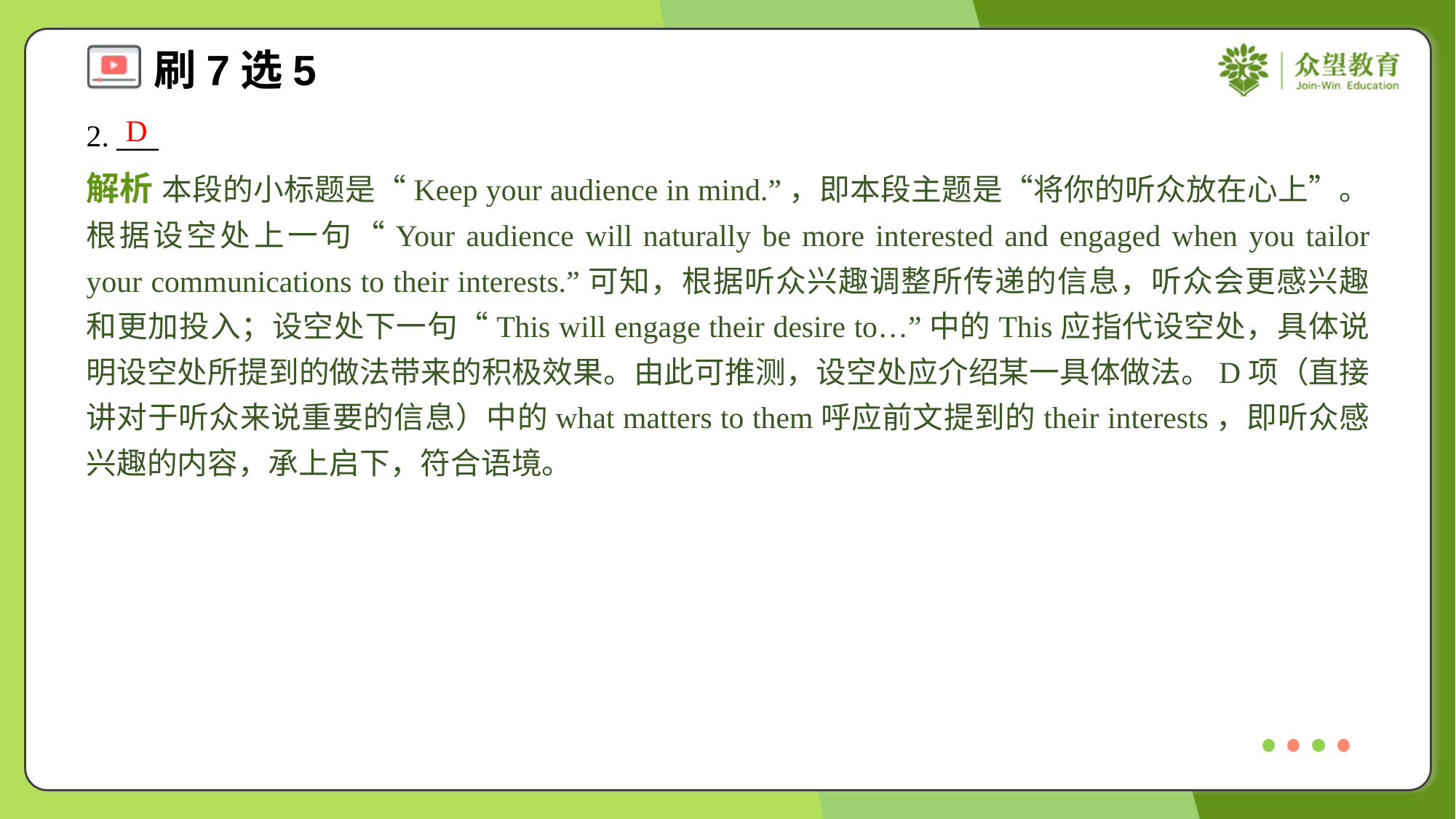

D
2. ___
解析 本段的小标题是“Keep your audience in mind.”，即本段主题是“将你的听众放在心上”。根据设空处上一句“Your audience will naturally be more interested and engaged when you tailor your communications to their interests.”可知，根据听众兴趣调整所传递的信息，听众会更感兴趣和更加投入；设空处下一句“This will engage their desire to…”中的This应指代设空处，具体说明设空处所提到的做法带来的积极效果。由此可推测，设空处应介绍某一具体做法。D项（直接讲对于听众来说重要的信息）中的what matters to them呼应前文提到的their interests，即听众感兴趣的内容，承上启下，符合语境。